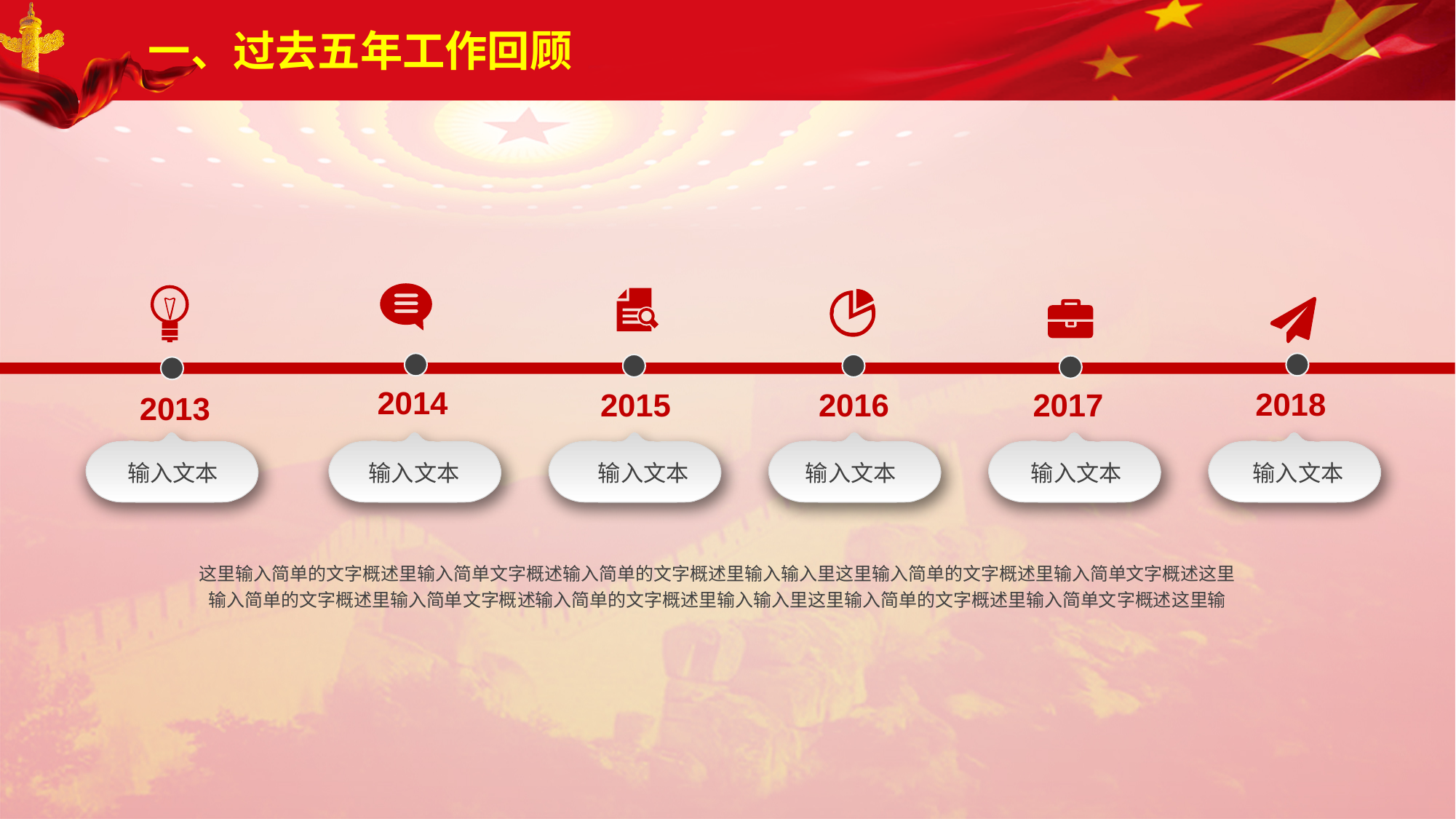

一、过去五年工作回顾

2014
2018
2015
2016
2017
2013

输入文本
输入文本
输入文本
输入文本
输入文本
输入文本
这里输入简单的文字概述里输入简单文字概述输入简单的文字概述里输入输入里这里输入简单的文字概述里输入简单文字概述这里输入简单的文字概述里输入简单文字概述输入简单的文字概述里输入输入里这里输入简单的文字概述里输入简单文字概述这里输